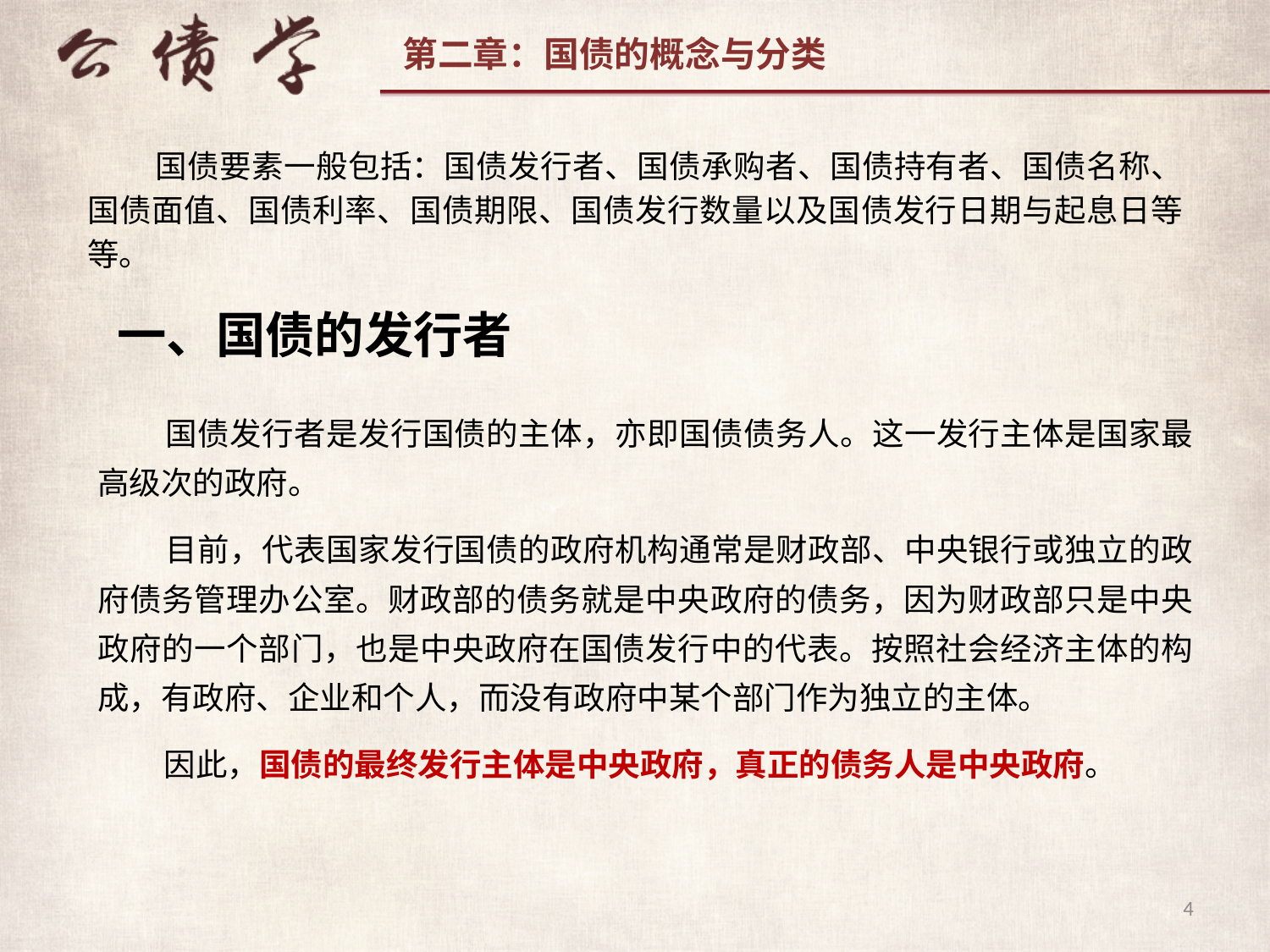

国债要素一般包括：国债发行者、国债承购者、国债持有者、国债名称、国债面值、国债利率、国债期限、国债发行数量以及国债发行日期与起息日等等。
一、国债的发行者
   国债发行者是发行国债的主体，亦即国债债务人。这一发行主体是国家最高级次的政府。
   目前，代表国家发行国债的政府机构通常是财政部、中央银行或独立的政府债务管理办公室。财政部的债务就是中央政府的债务，因为财政部只是中央政府的一个部门，也是中央政府在国债发行中的代表。按照社会经济主体的构成，有政府、企业和个人，而没有政府中某个部门作为独立的主体。
   因此，国债的最终发行主体是中央政府，真正的债务人是中央政府。
4